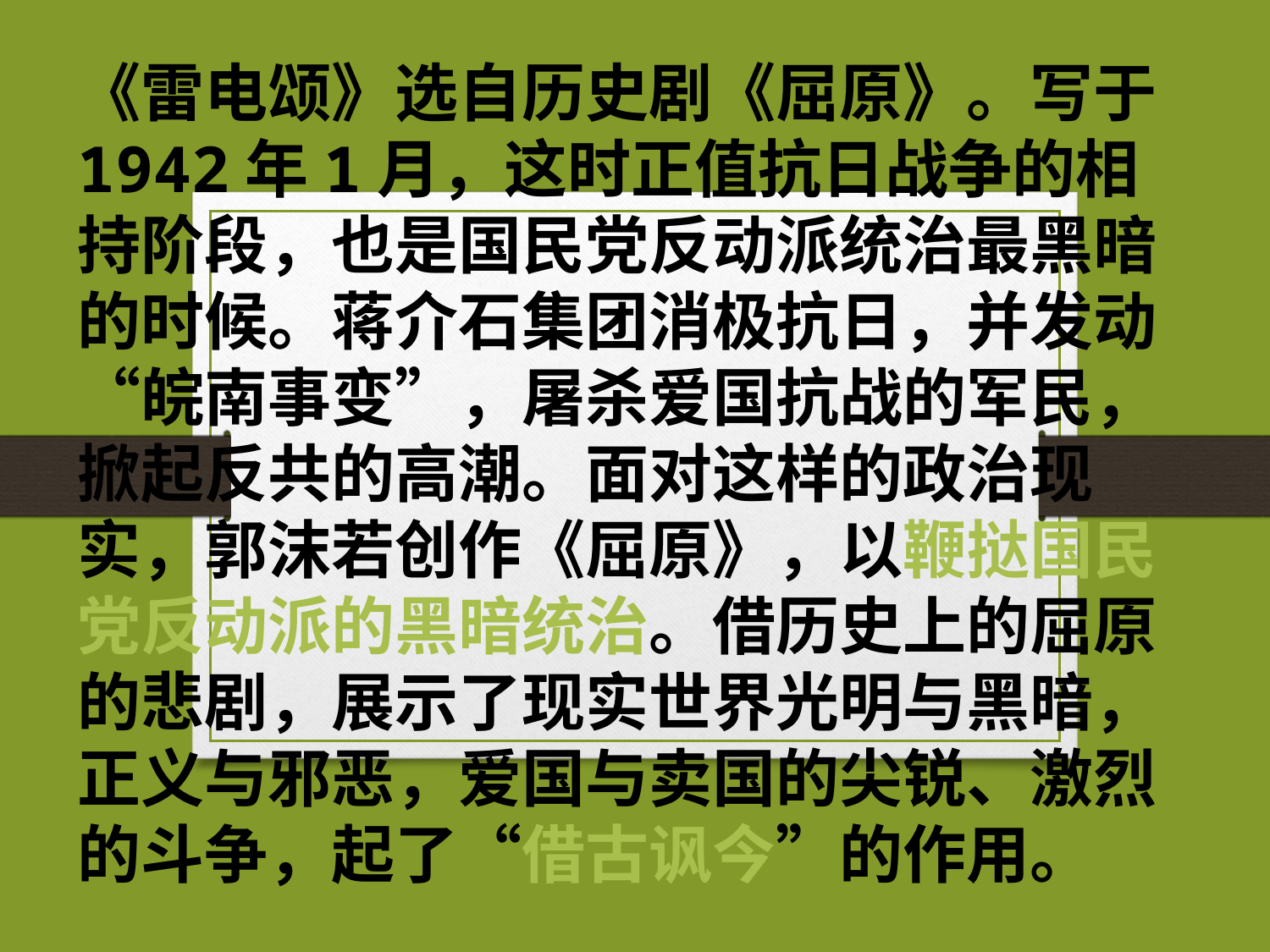

《雷电颂》选自历史剧《屈原》。写于1942年1月，这时正值抗日战争的相持阶段，也是国民党反动派统治最黑暗的时候。蒋介石集团消极抗日，并发动“皖南事变”，屠杀爱国抗战的军民，掀起反共的高潮。面对这样的政治现实，郭沫若创作《屈原》，以鞭挞国民党反动派的黑暗统治。借历史上的屈原的悲剧，展示了现实世界光明与黑暗，正义与邪恶，爱国与卖国的尖锐、激烈的斗争，起了“借古讽今”的作用。